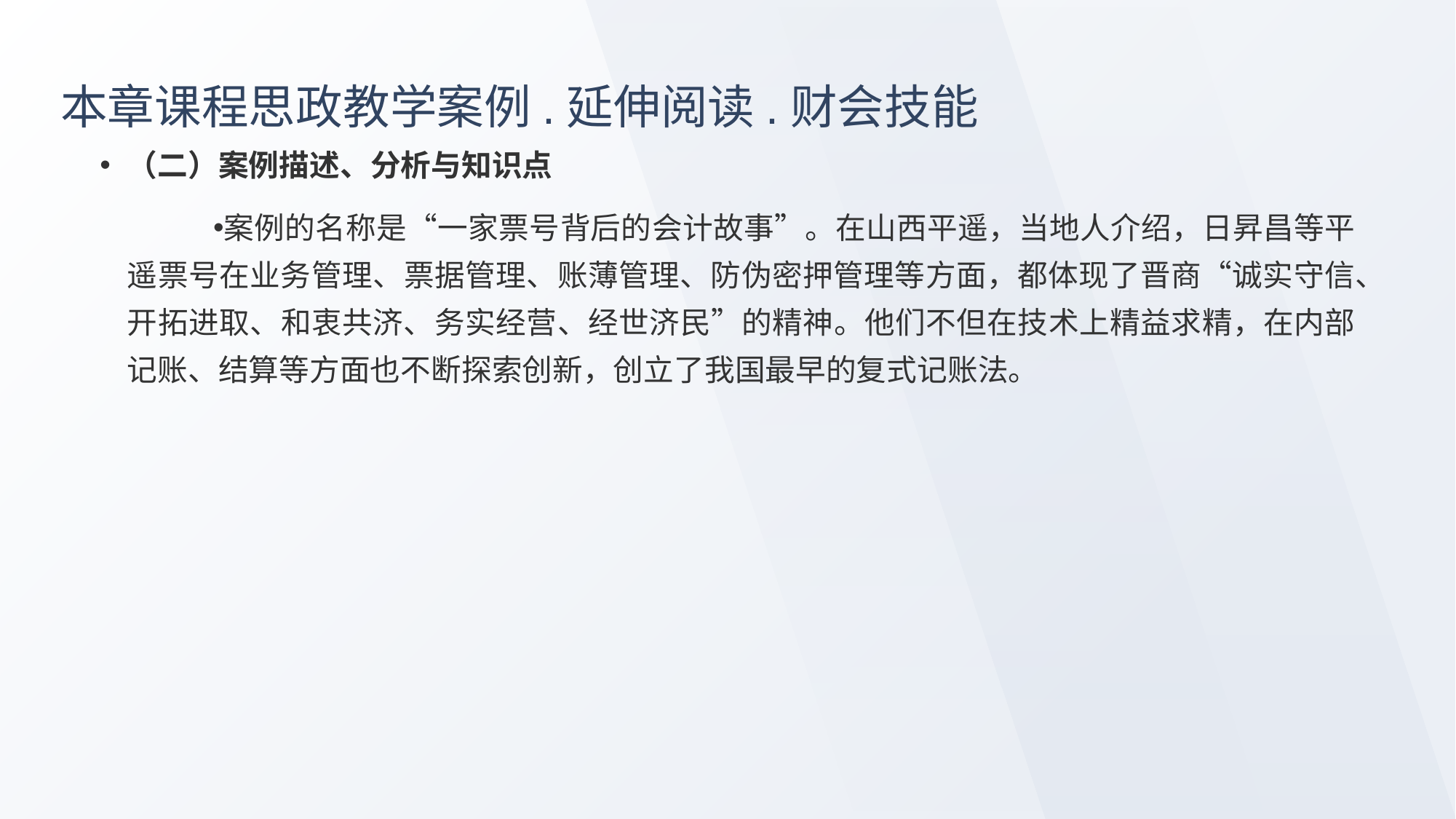

# 本章课程思政教学案例.延伸阅读.财会技能
（二）案例描述、分析与知识点
案例的名称是“一家票号背后的会计故事”。在山西平遥，当地人介绍，日昇昌等平遥票号在业务管理、票据管理、账薄管理、防伪密押管理等方面，都体现了晋商“诚实守信、开拓进取、和衷共济、务实经营、经世济民”的精神。他们不但在技术上精益求精，在内部记账、结算等方面也不断探索创新，创立了我国最早的复式记账法。